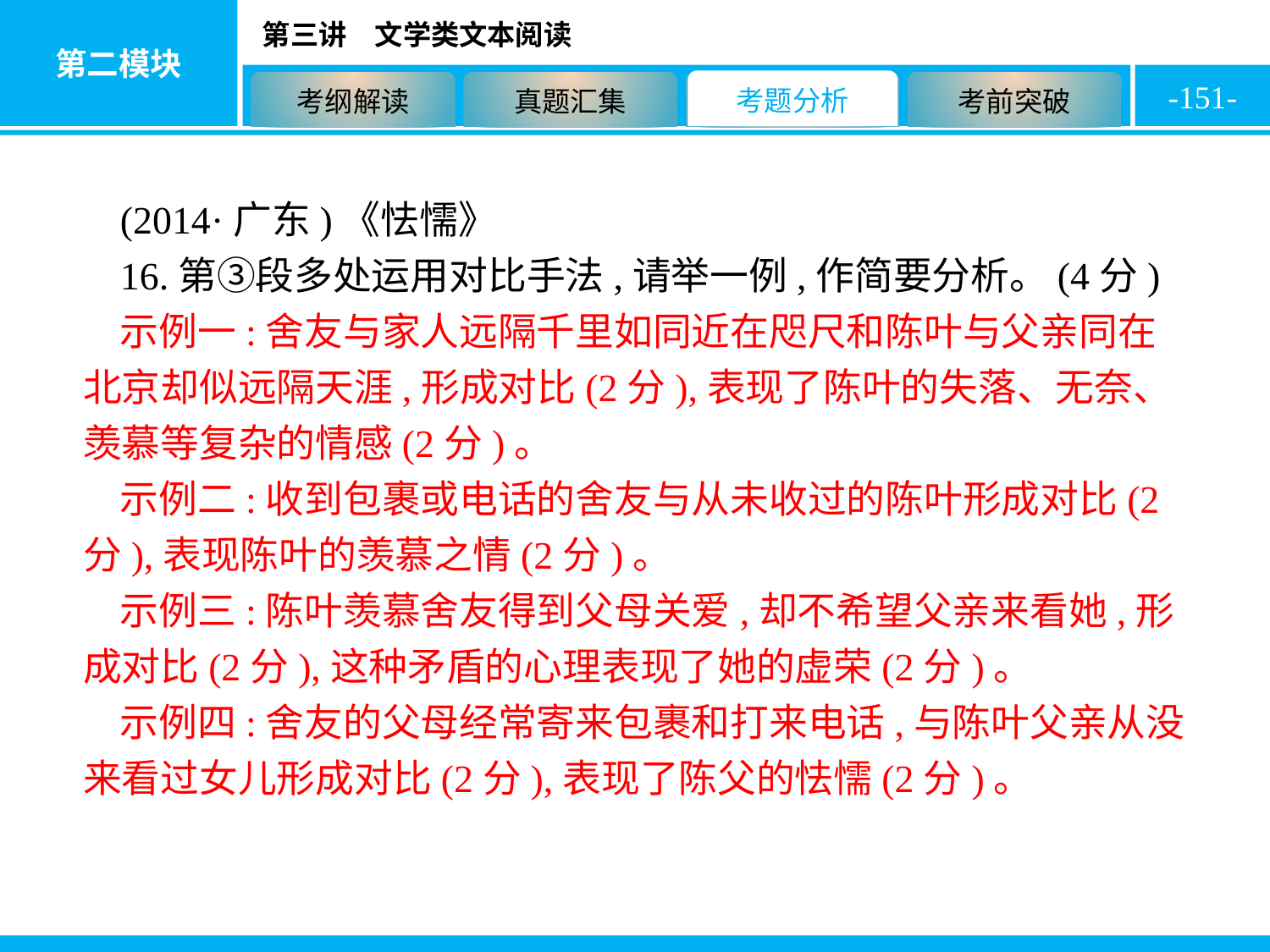

-151-
(2014·广东)《怯懦》
16.第③段多处运用对比手法,请举一例,作简要分析。(4分)
示例一:舍友与家人远隔千里如同近在咫尺和陈叶与父亲同在北京却似远隔天涯,形成对比(2分),表现了陈叶的失落、无奈、羡慕等复杂的情感(2分)。
示例二:收到包裹或电话的舍友与从未收过的陈叶形成对比(2分),表现陈叶的羡慕之情(2分)。
示例三:陈叶羡慕舍友得到父母关爱,却不希望父亲来看她,形成对比(2分),这种矛盾的心理表现了她的虚荣(2分)。
示例四:舍友的父母经常寄来包裹和打来电话,与陈叶父亲从没来看过女儿形成对比(2分),表现了陈父的怯懦(2分)。